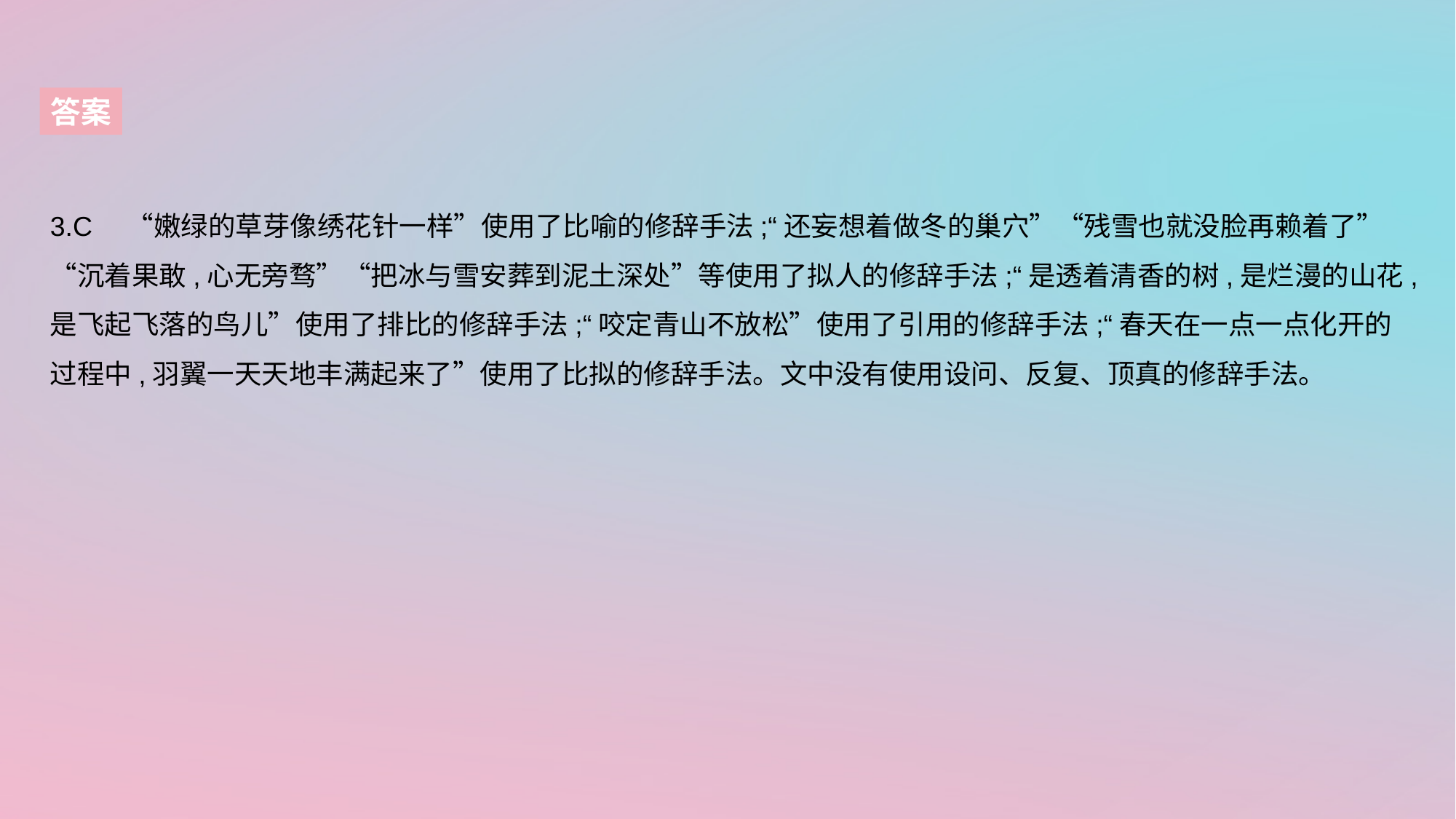

答案
3.C　“嫩绿的草芽像绣花针一样”使用了比喻的修辞手法;“还妄想着做冬的巢穴”“残雪也就没脸再赖着了”“沉着果敢,心无旁骛”“把冰与雪安葬到泥土深处”等使用了拟人的修辞手法;“是透着清香的树,是烂漫的山花,是飞起飞落的鸟儿”使用了排比的修辞手法;“咬定青山不放松”使用了引用的修辞手法;“春天在一点一点化开的过程中,羽翼一天天地丰满起来了”使用了比拟的修辞手法。文中没有使用设问、反复、顶真的修辞手法。